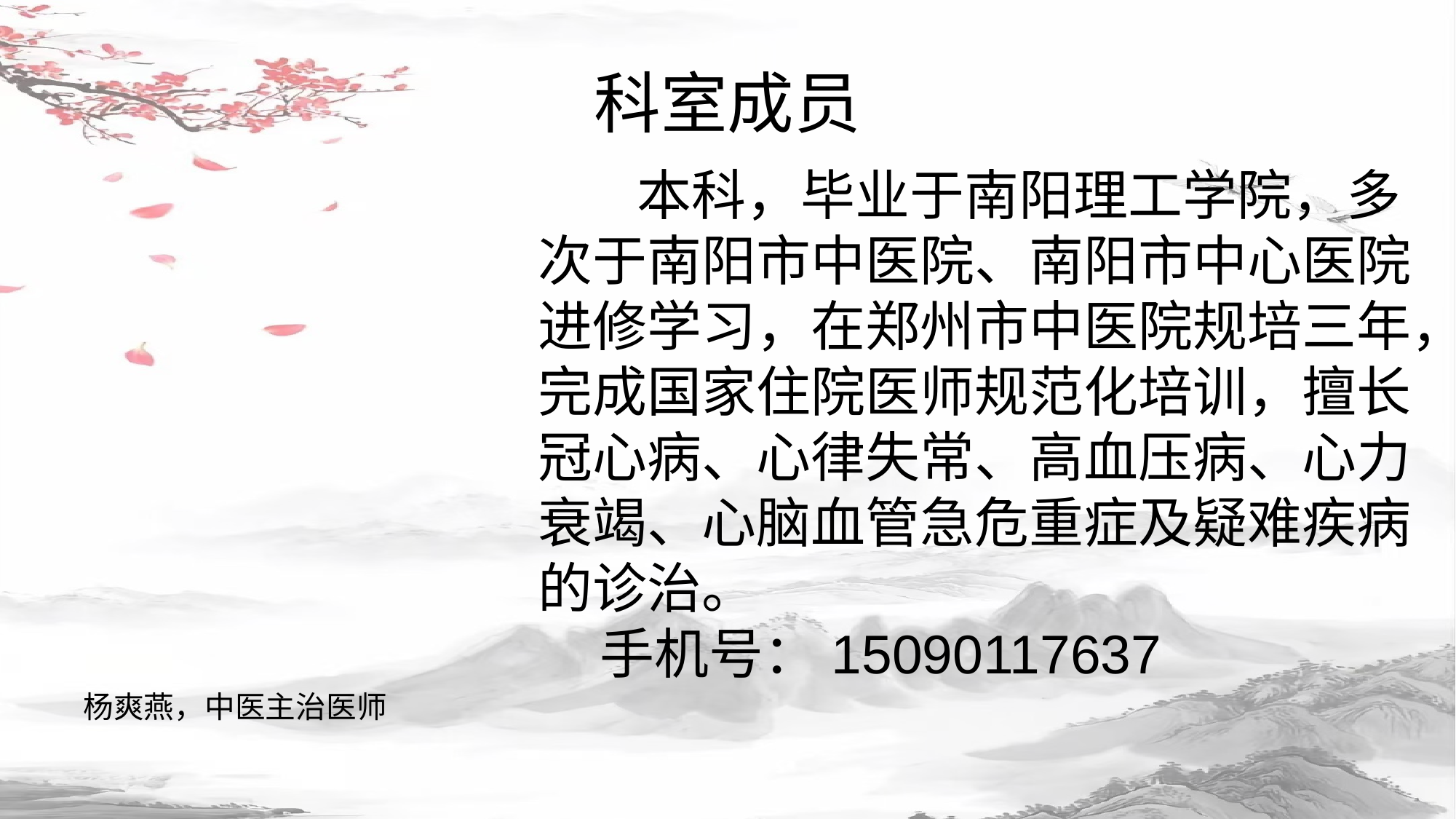

# 科室成员
       本科，毕业于南阳理工学院，多次于南阳市中医院、南阳市中心医院进修学习，在郑州市中医院规培三年，完成国家住院医师规范化培训，擅长冠心病、心律失常、高血压病、心力衰竭、心脑血管急危重症及疑难疾病的诊治。
    手机号：15090117637
        杨爽燕，中医主治医师